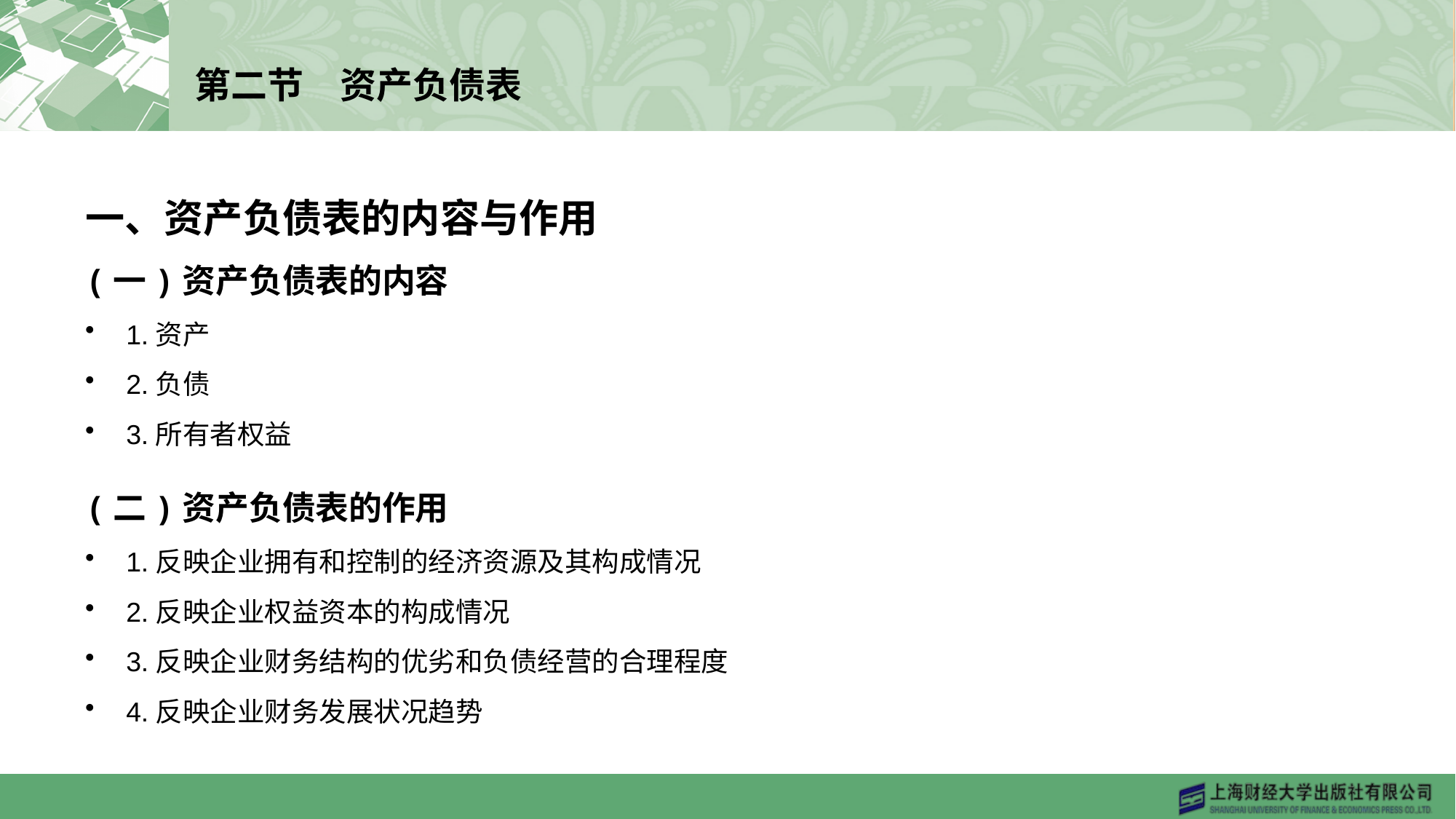

# 第二节　资产负债表
一、资产负债表的内容与作用
(一)资产负债表的内容
1.资产
2.负债
3.所有者权益
(二)资产负债表的作用
1.反映企业拥有和控制的经济资源及其构成情况
2.反映企业权益资本的构成情况
3.反映企业财务结构的优劣和负债经营的合理程度
4.反映企业财务发展状况趋势